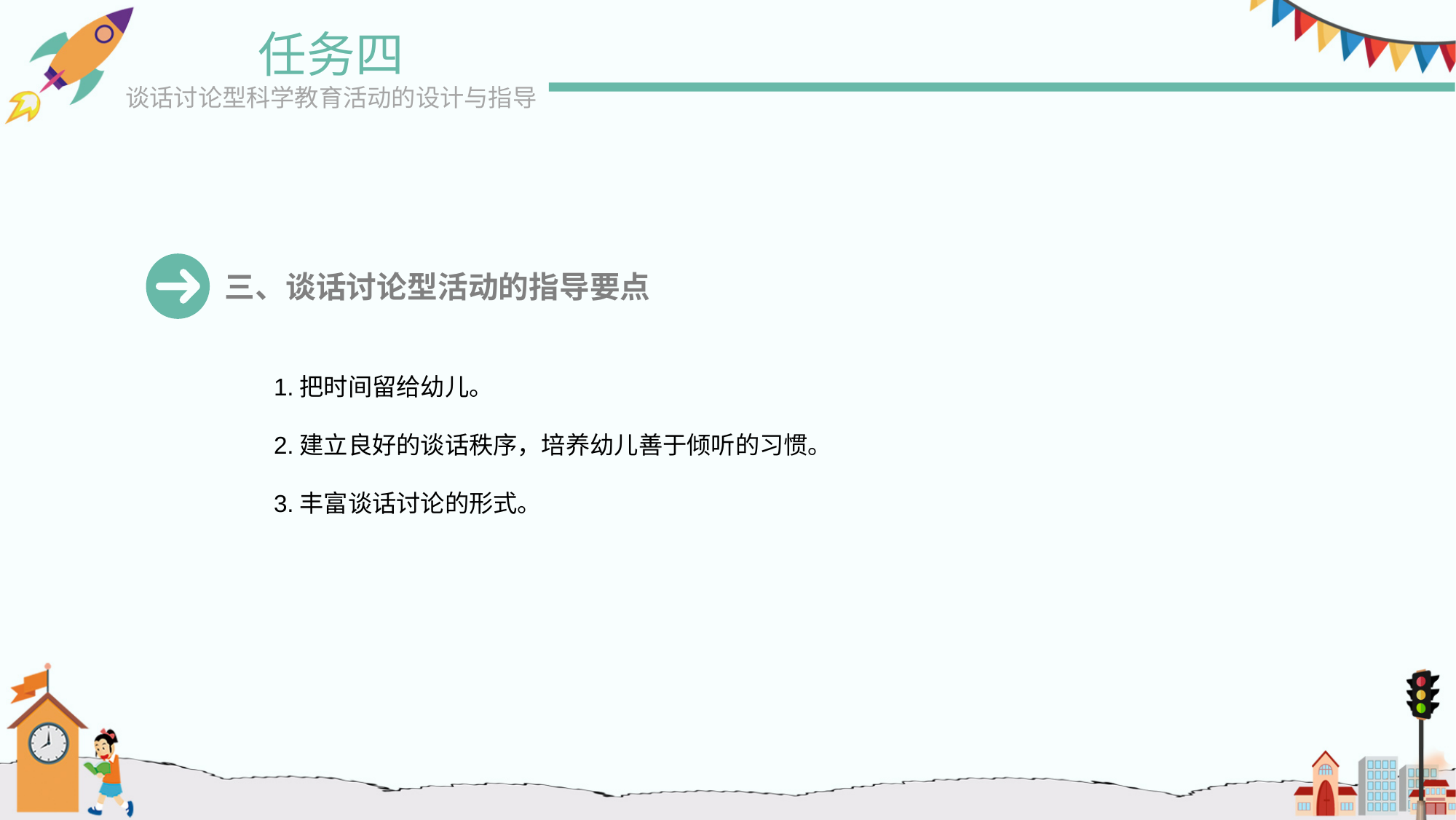

任务四
谈话讨论型科学教育活动的设计与指导

三、谈话讨论型活动的指导要点
1.把时间留给幼儿。
2.建立良好的谈话秩序，培养幼儿善于倾听的习惯。
3.丰富谈话讨论的形式。